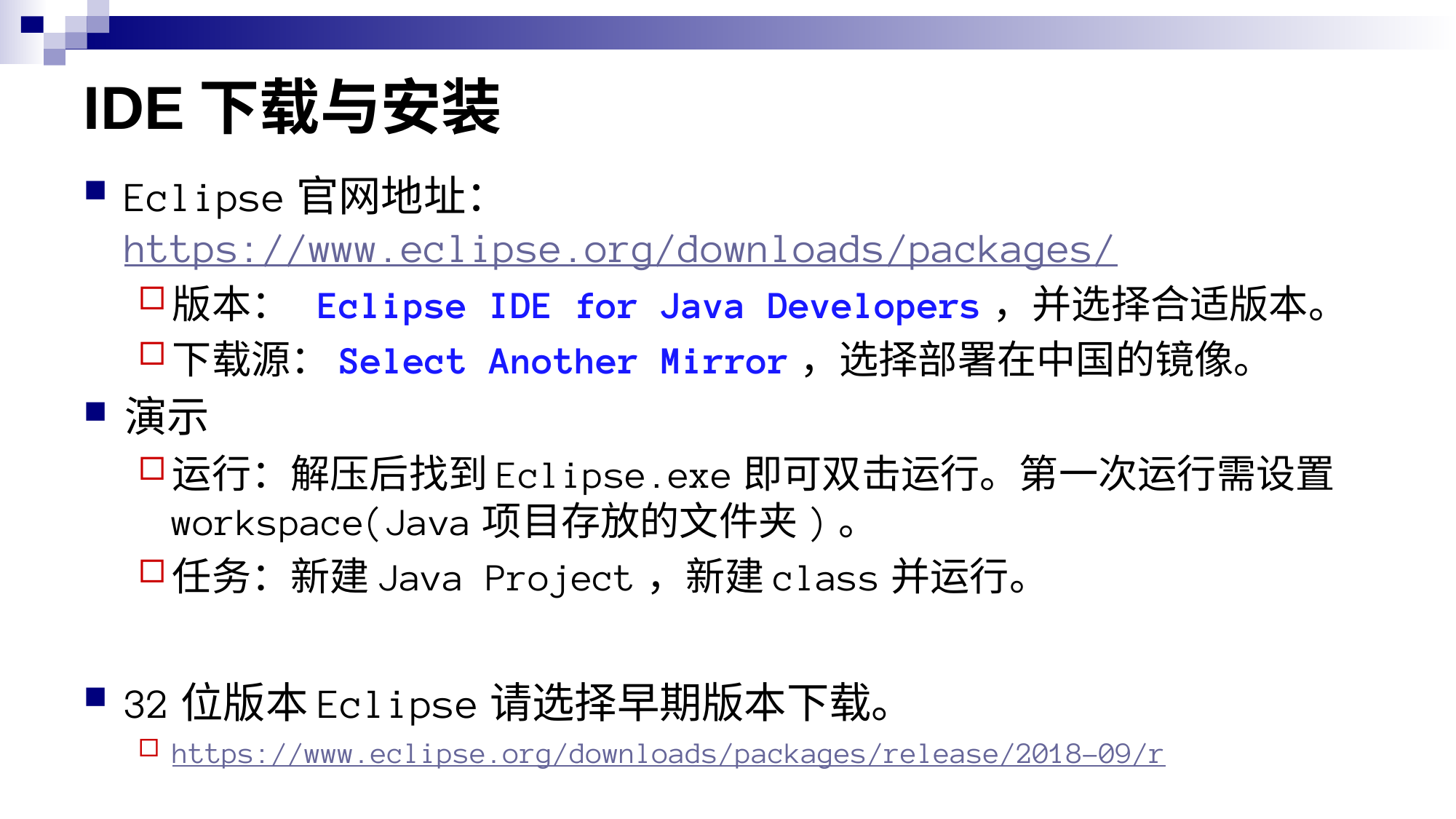

# IDE下载与安装
Eclipse官网地址：https://www.eclipse.org/downloads/packages/
版本：  Eclipse IDE for Java Developers，并选择合适版本。
下载源：Select Another Mirror，选择部署在中国的镜像。
演示
运行：解压后找到Eclipse.exe即可双击运行。第一次运行需设置workspace(Java项目存放的文件夹)。
任务：新建Java Project，新建class并运行。

32位版本Eclipse请选择早期版本下载。
https://www.eclipse.org/downloads/packages/release/2018-09/r